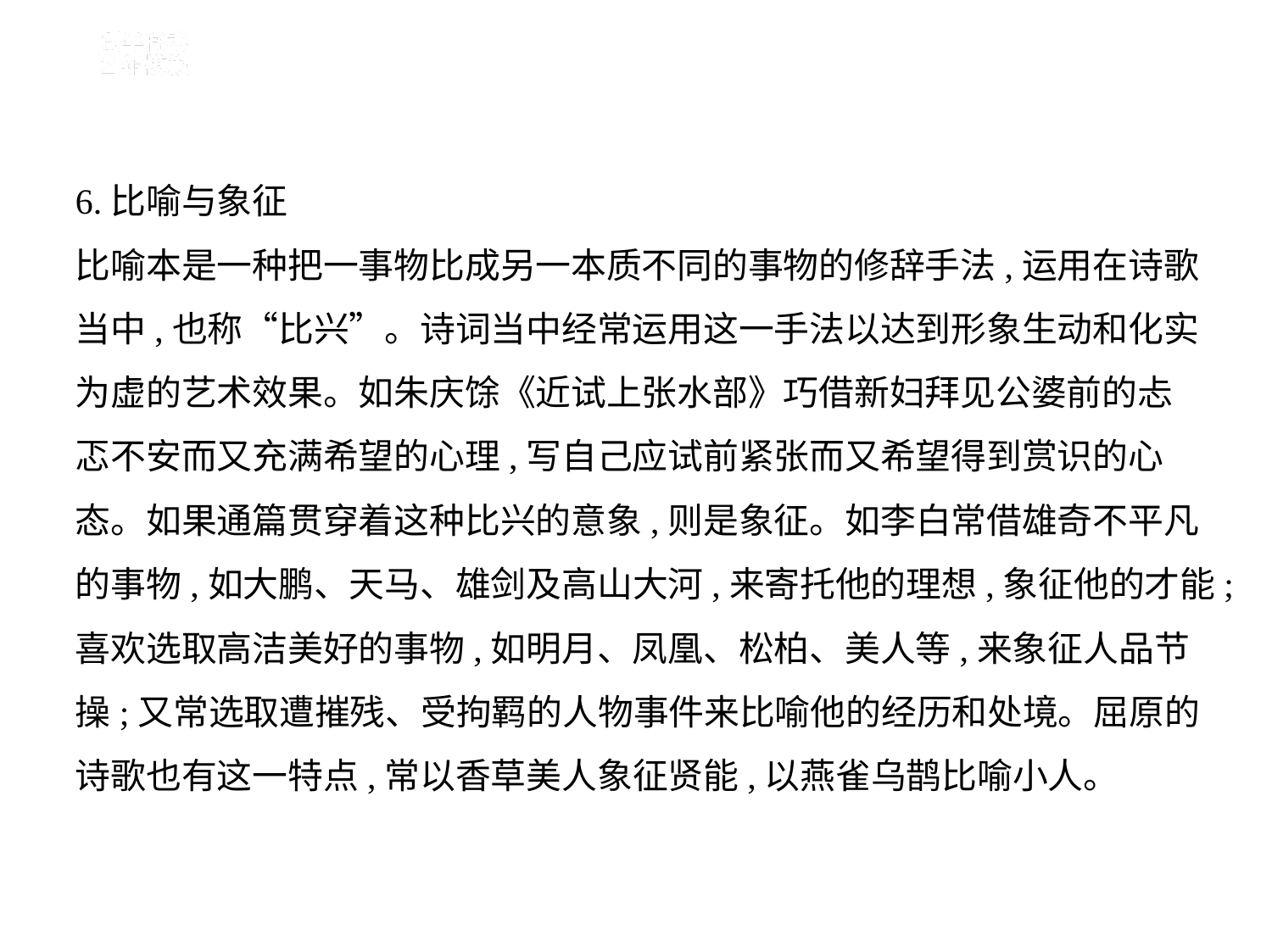

6.比喻与象征
比喻本是一种把一事物比成另一本质不同的事物的修辞手法,运用在诗歌
当中,也称“比兴”。诗词当中经常运用这一手法以达到形象生动和化实
为虚的艺术效果。如朱庆馀《近试上张水部》巧借新妇拜见公婆前的忐
忑不安而又充满希望的心理,写自己应试前紧张而又希望得到赏识的心
态。如果通篇贯穿着这种比兴的意象,则是象征。如李白常借雄奇不平凡
的事物,如大鹏、天马、雄剑及高山大河,来寄托他的理想,象征他的才能;
喜欢选取高洁美好的事物,如明月、凤凰、松柏、美人等,来象征人品节
操;又常选取遭摧残、受拘羁的人物事件来比喻他的经历和处境。屈原的
诗歌也有这一特点,常以香草美人象征贤能,以燕雀乌鹊比喻小人。